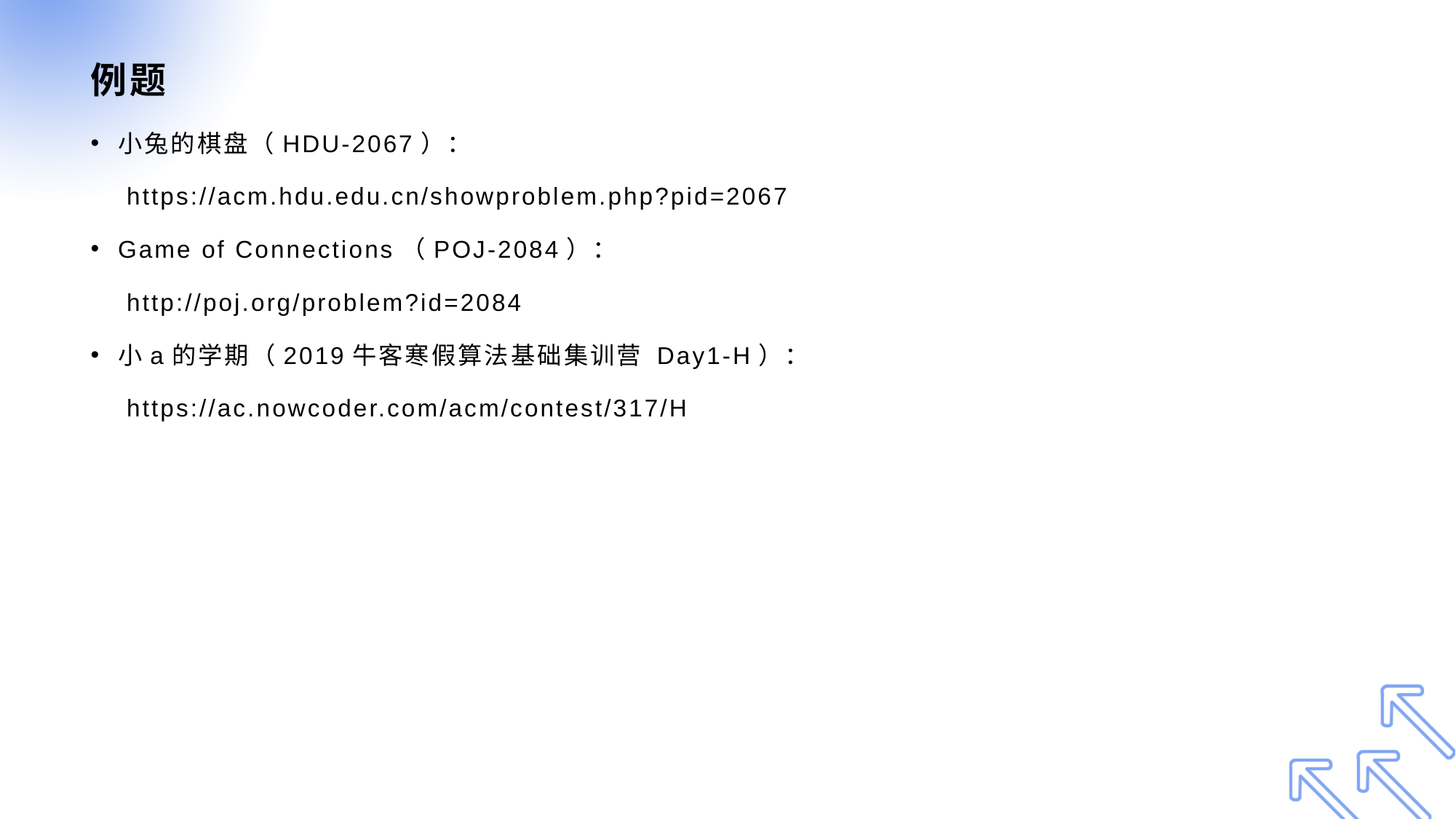

# 例题
小兔的棋盘（HDU-2067）：
    https://acm.hdu.edu.cn/showproblem.php?pid=2067
Game of Connections（POJ-2084）：
    http://poj.org/problem?id=2084
小a的学期（2019牛客寒假算法基础集训营 Day1-H）：
    https://ac.nowcoder.com/acm/contest/317/H